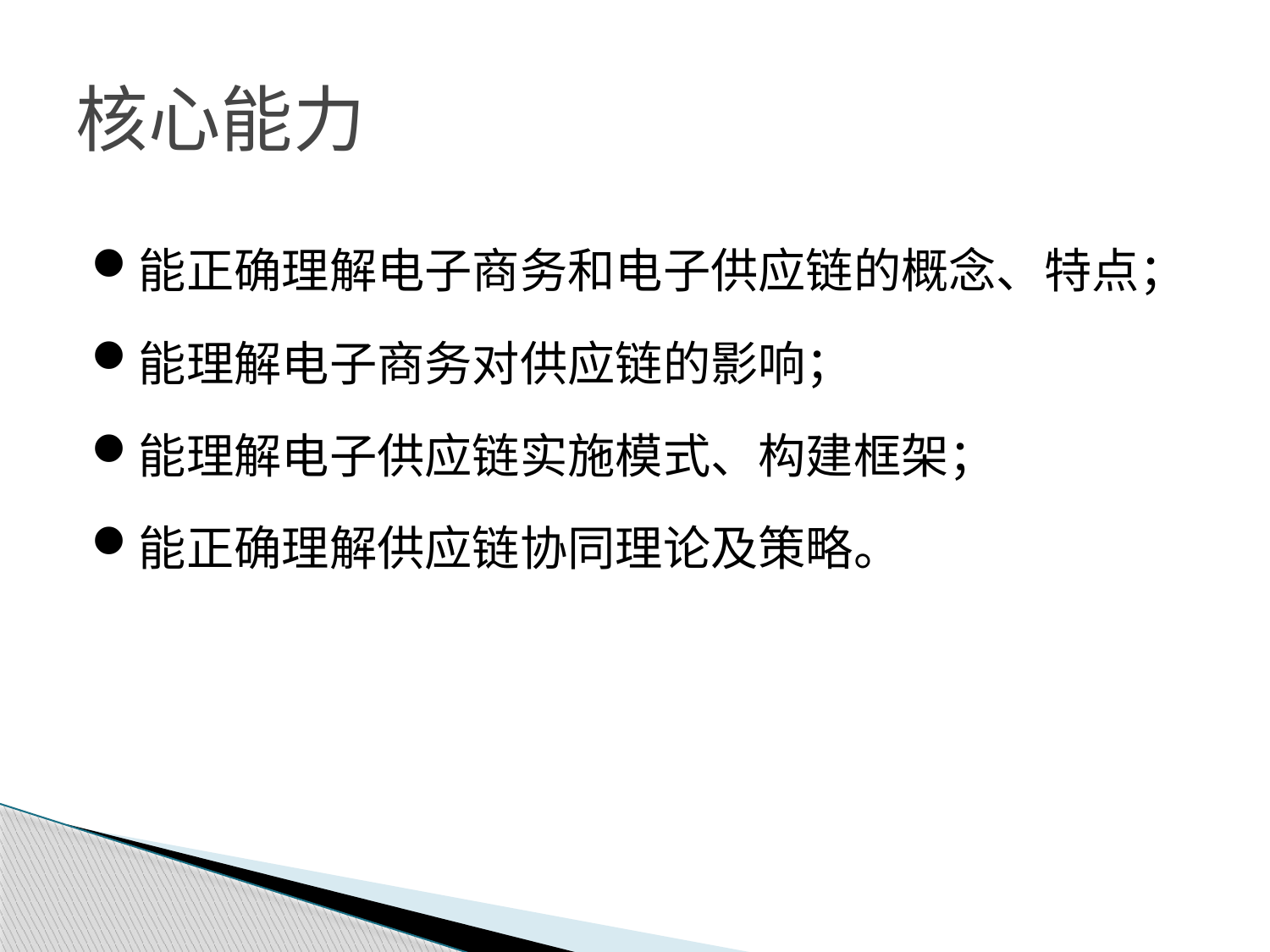

# 核心能力
能正确理解电子商务和电子供应链的概念、特点；
能理解电子商务对供应链的影响；
能理解电子供应链实施模式、构建框架；
能正确理解供应链协同理论及策略。